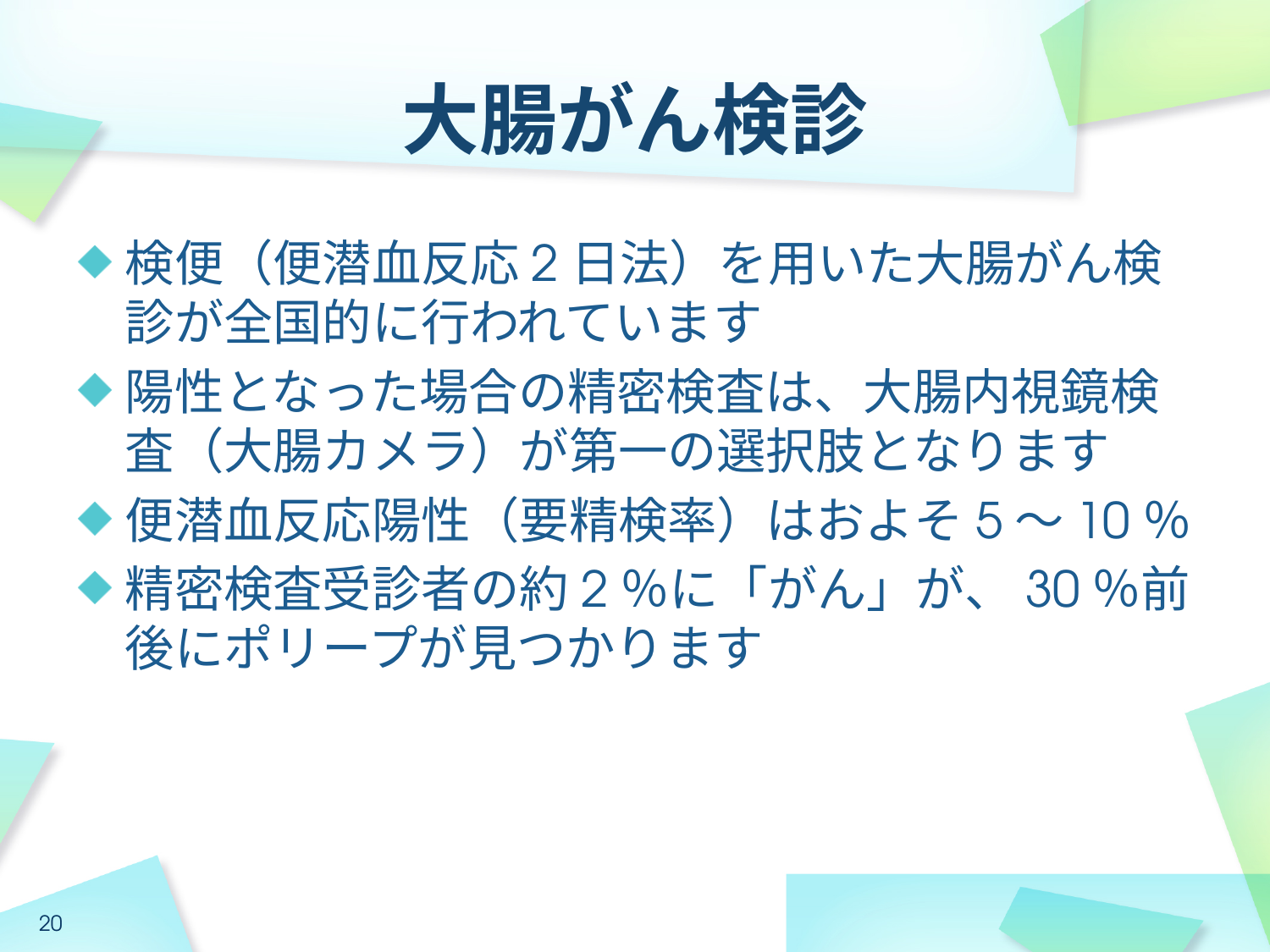

# 大腸がん検診
検便（便潜血反応2日法）を用いた大腸がん検診が全国的に行われています
陽性となった場合の精密検査は、大腸内視鏡検査（大腸カメラ）が第一の選択肢となります
便潜血反応陽性（要精検率）はおよそ5～10％
精密検査受診者の約2％に「がん」が、30％前後にポリープが見つかります

20